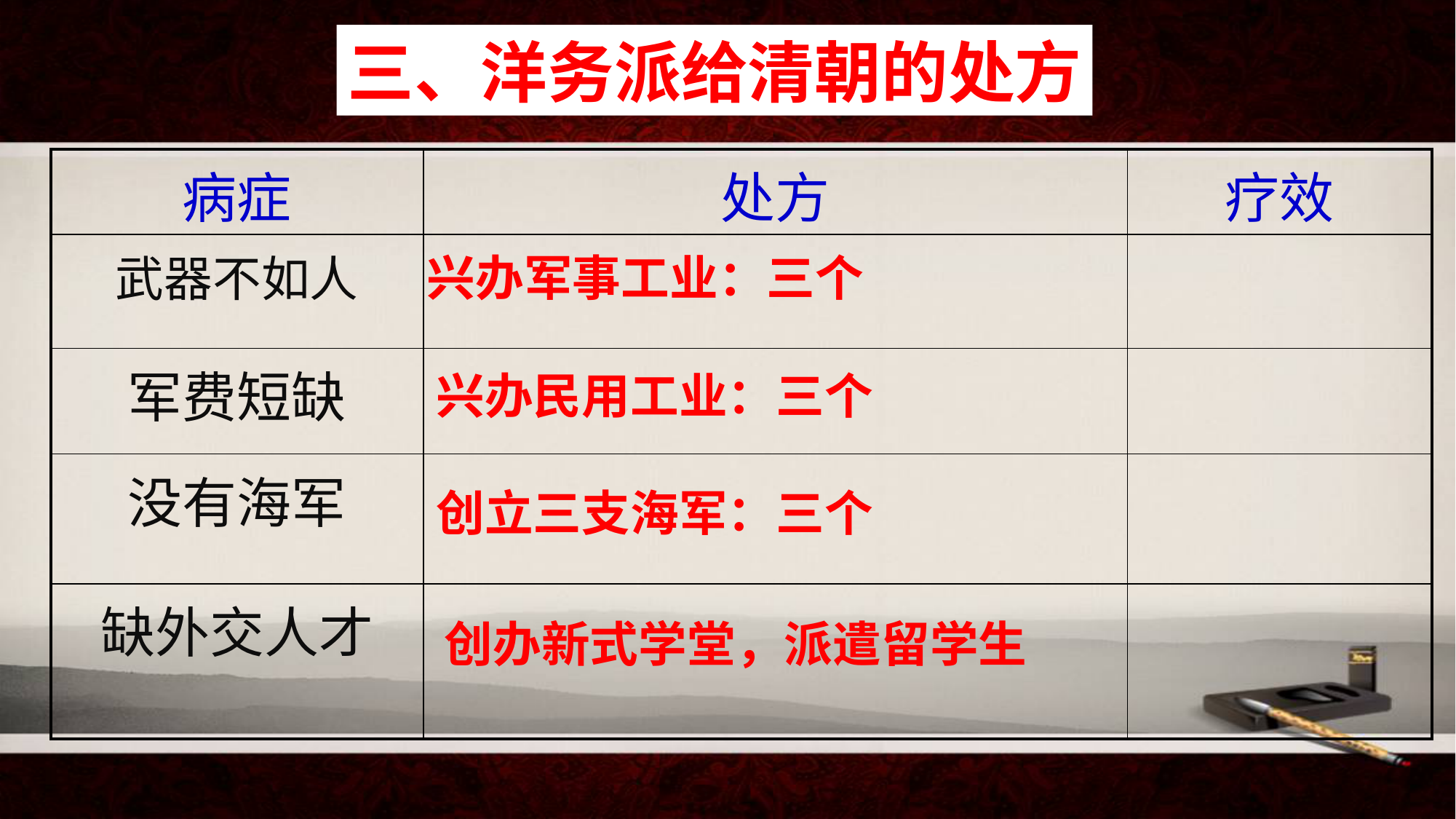

三、洋务派给清朝的处方
| 病症 | 处方 | 疗效 |
| --- | --- | --- |
| 武器不如人 |  |  |
| 军费短缺 |  |  |
| 没有海军 |  |  |
| 缺外交人才 |  |  |
兴办军事工业：三个
兴办民用工业：三个
创立三支海军：三个
创办新式学堂，派遣留学生